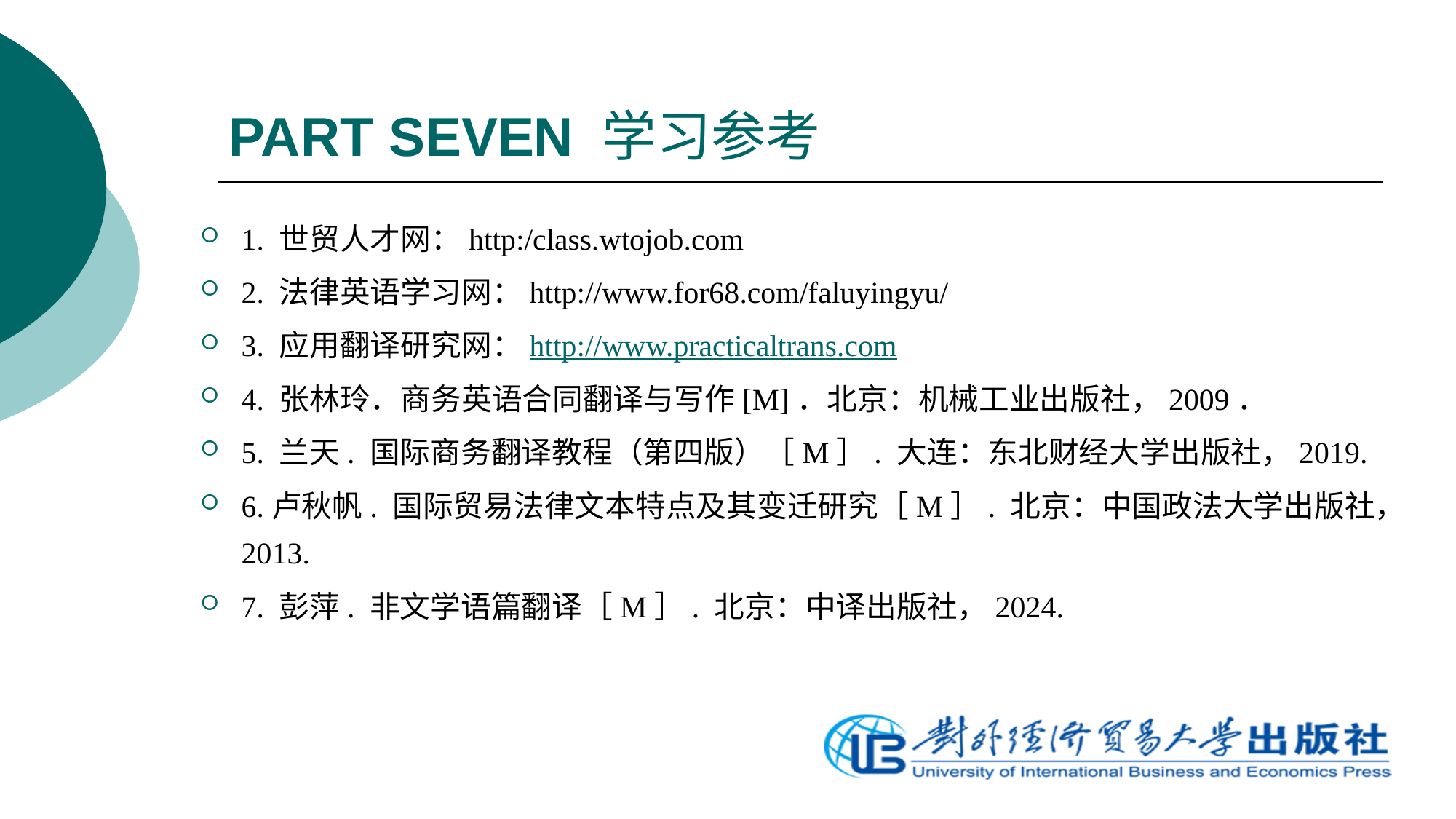

# PART SEVEN 学习参考
1. 世贸人才网：http:/class.wtojob.com
2. 法律英语学习网：http://www.for68.com/faluyingyu/
3. 应用翻译研究网：http://www.practicaltrans.com
4. 张林玲．商务英语合同翻译与写作[M]．北京：机械工业出版社，2009．
5. 兰天. 国际商务翻译教程（第四版）［M］. 大连：东北财经大学出版社，2019.
6.卢秋帆. 国际贸易法律文本特点及其变迁研究［M］. 北京：中国政法大学出版社，2013.
7. 彭萍. 非文学语篇翻译［M］. 北京：中译出版社，2024.